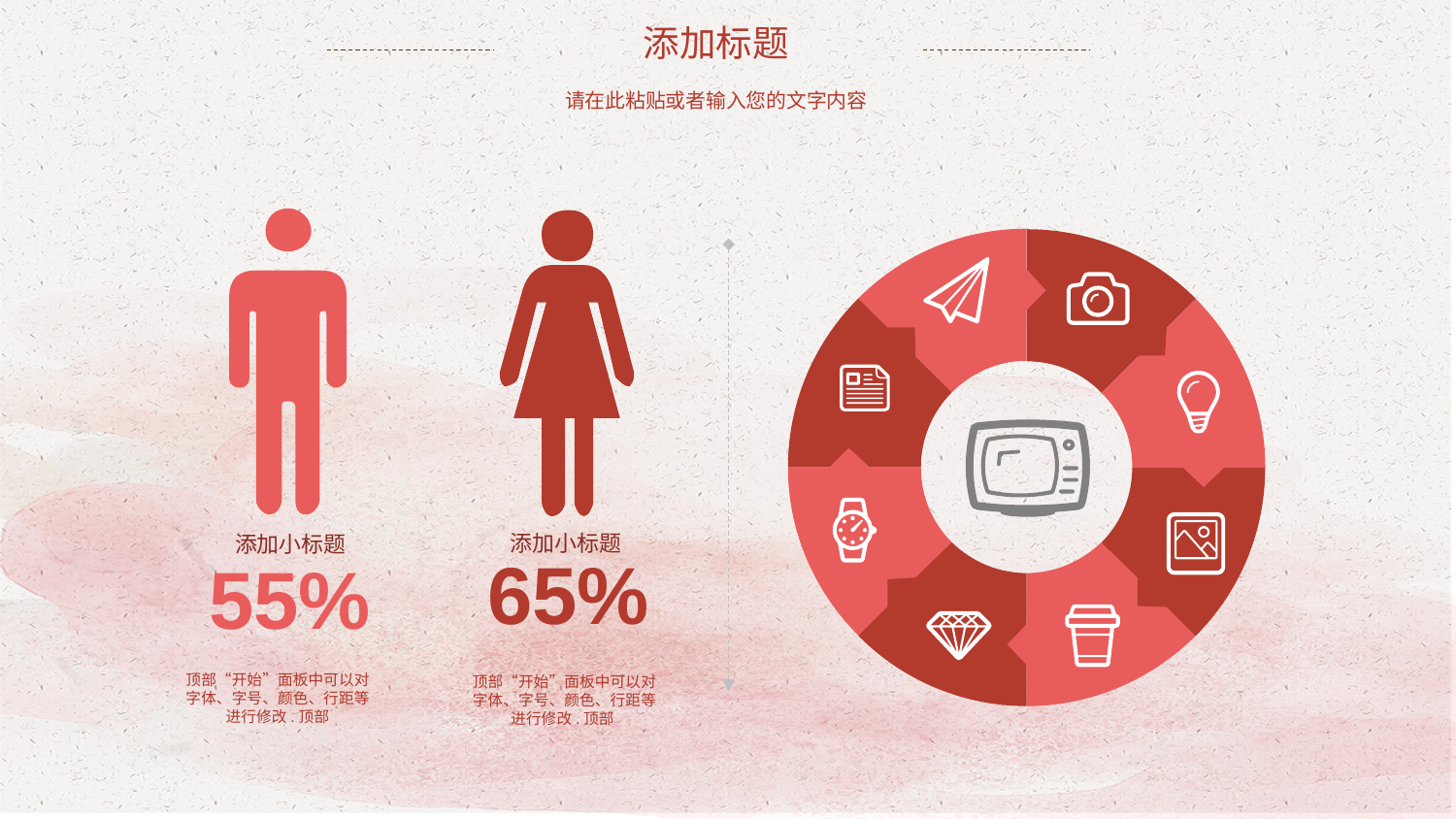

添加标题
请在此粘贴或者输入您的文字内容

添加小标题
添加小标题
65%
55%

顶部“开始”面板中可以对字体、字号、颜色、行距等进行修改.顶部
顶部“开始”面板中可以对字体、字号、颜色、行距等进行修改.顶部